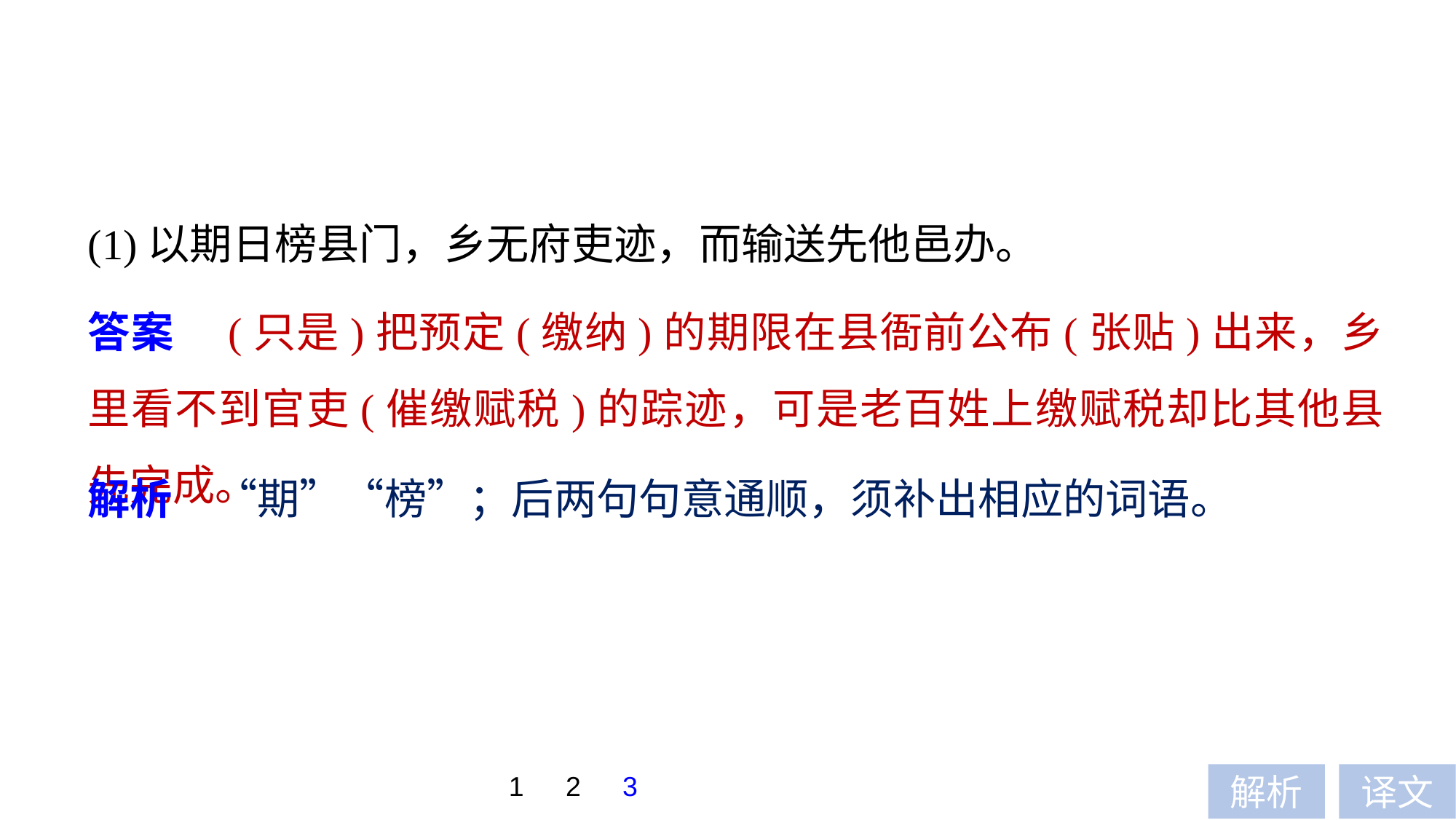

(1)以期日榜县门，乡无府吏迹，而输送先他邑办。
答案　(只是)把预定(缴纳)的期限在县衙前公布(张贴)出来，乡里看不到官吏(催缴赋税)的踪迹，可是老百姓上缴赋税却比其他县先完成。
解析　“期”“榜”；后两句句意通顺，须补出相应的词语。
1
2
3
解析
译文